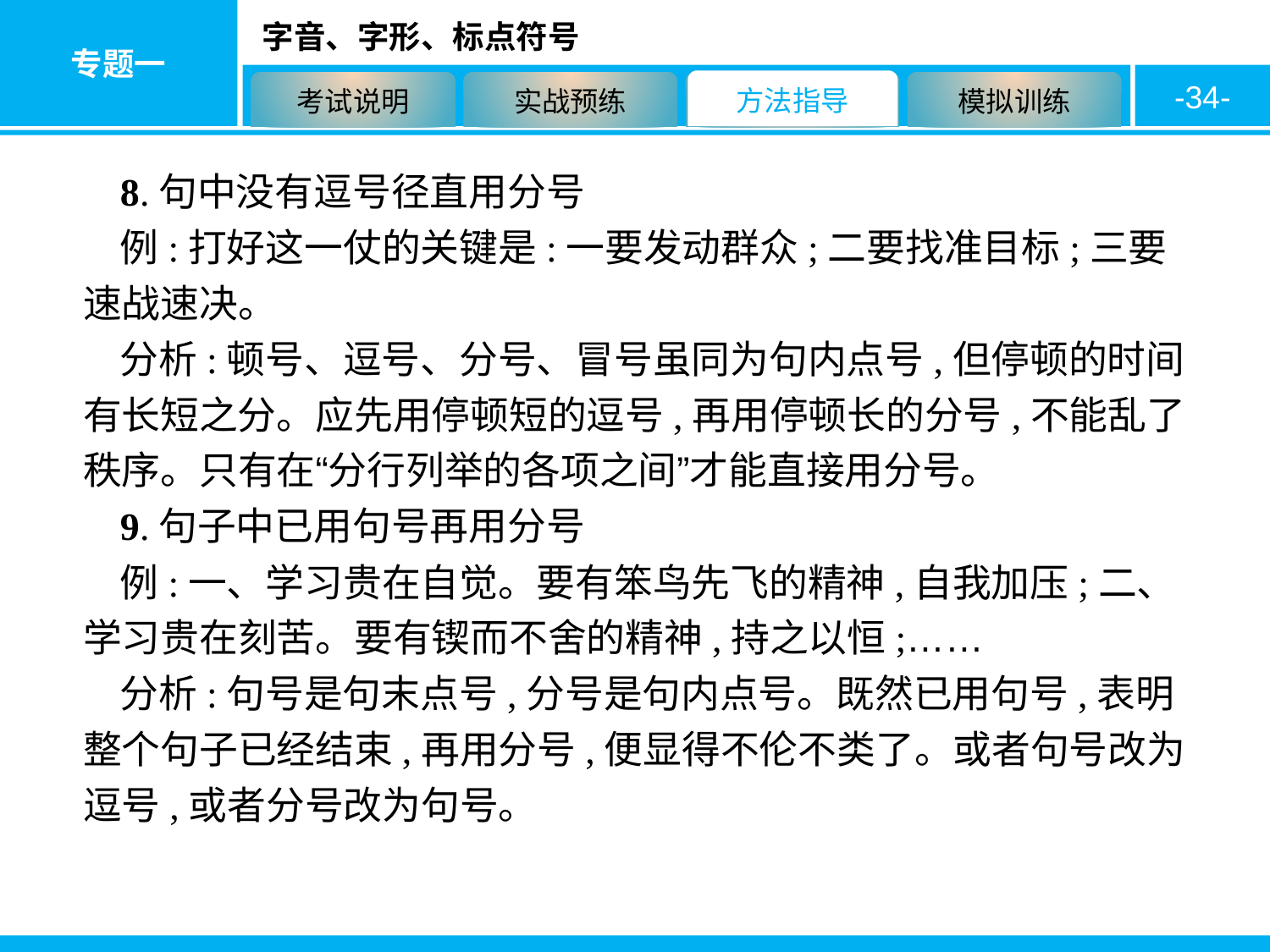

-34-
8.句中没有逗号径直用分号
例:打好这一仗的关键是:一要发动群众;二要找准目标;三要速战速决。
分析:顿号、逗号、分号、冒号虽同为句内点号,但停顿的时间有长短之分。应先用停顿短的逗号,再用停顿长的分号,不能乱了秩序。只有在“分行列举的各项之间”才能直接用分号。
9.句子中已用句号再用分号
例:一、学习贵在自觉。要有笨鸟先飞的精神,自我加压;二、学习贵在刻苦。要有锲而不舍的精神,持之以恒;……
分析:句号是句末点号,分号是句内点号。既然已用句号,表明整个句子已经结束,再用分号,便显得不伦不类了。或者句号改为逗号,或者分号改为句号。